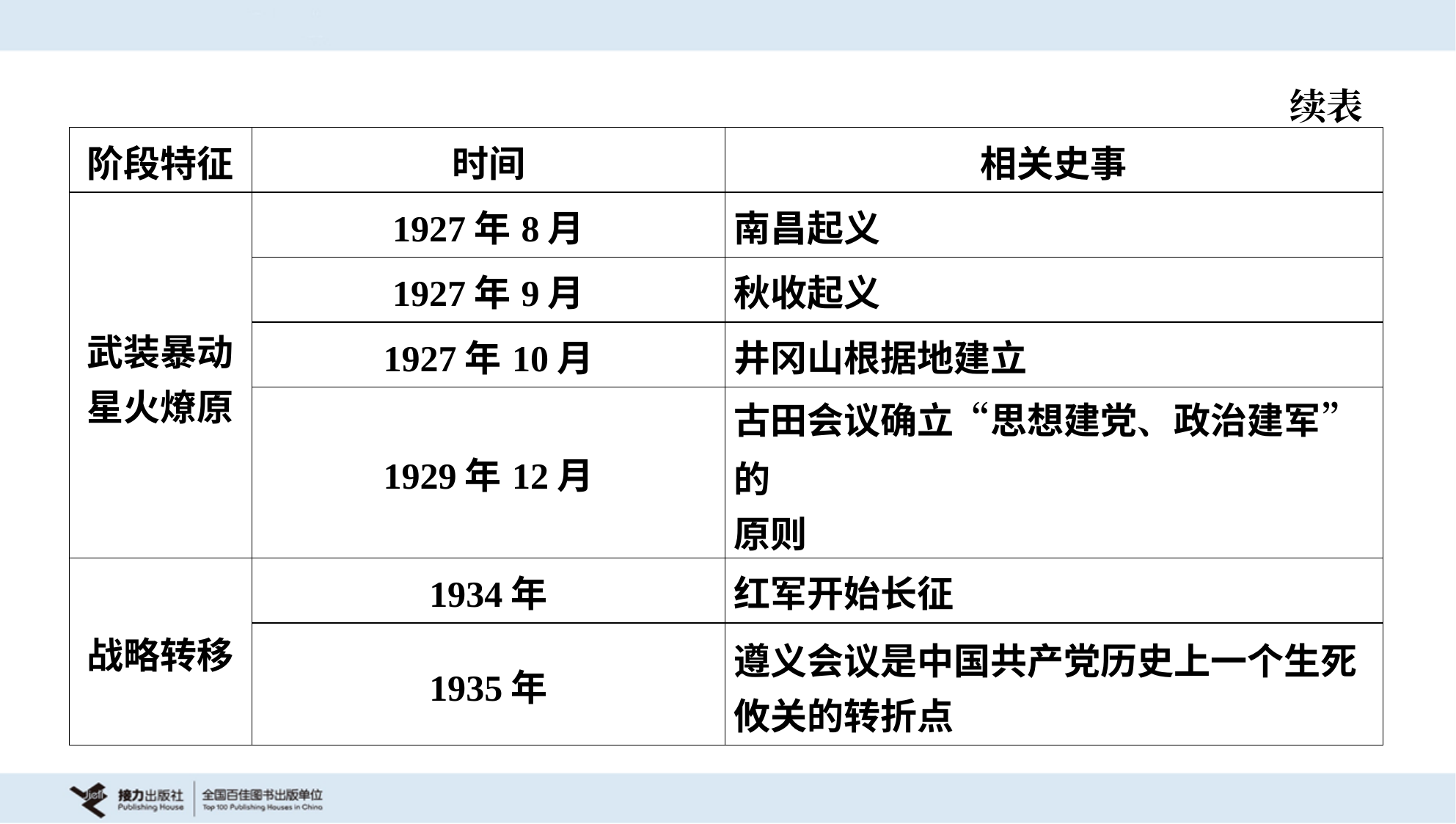

续表
| 阶段特征 | 时间 | 相关史事 |
| --- | --- | --- |
| 武装暴动 星火燎原 | 1927年8月 | 南昌起义 |
|  | 1927年9月 | 秋收起义 |
|  | 1927年10月 | 井冈山根据地建立 |
|  | 1929年12月 | 古田会议确立“思想建党、政治建军”的 原则 |
| 战略转移 | 1934年 | 红军开始长征 |
|  | 1935年 | 遵义会议是中国共产党历史上一个生死 攸关的转折点 |